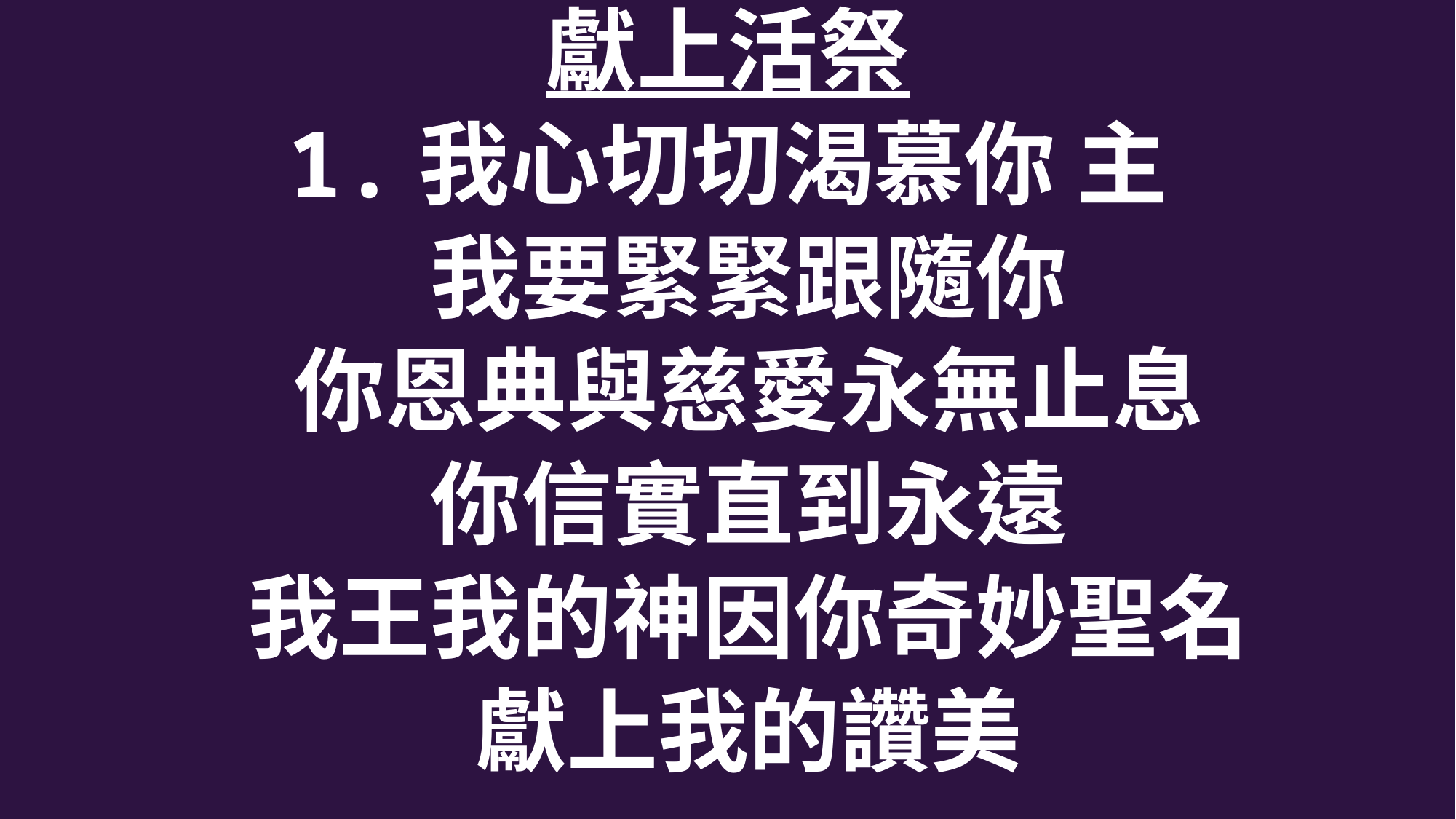

獻上活祭
1.我心切切渴慕你 主
 我要緊緊跟隨你
 你恩典與慈愛永無止息
 你信實直到永遠
 我王我的神因你奇妙聖名
 獻上我的讚美